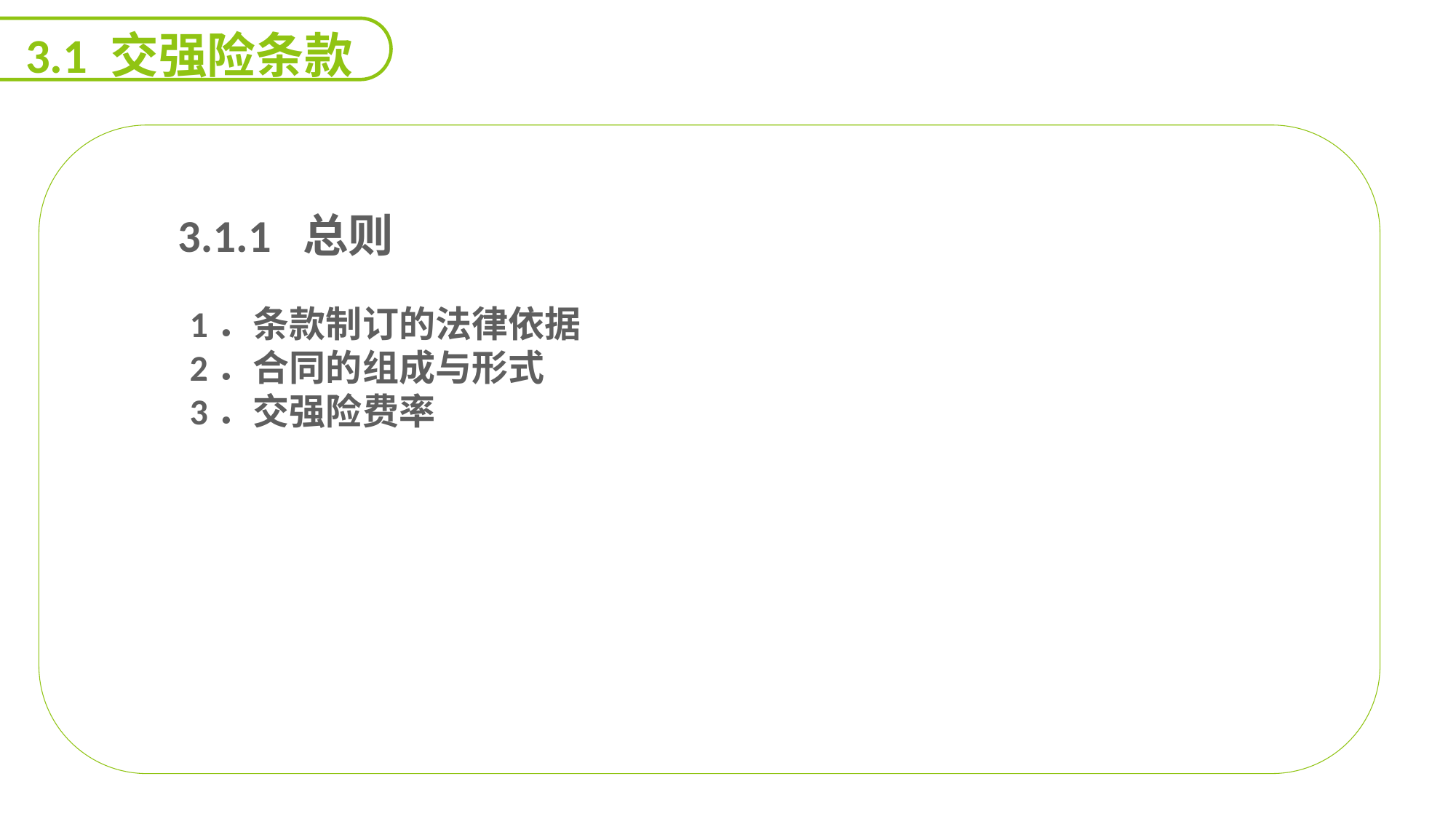

3.1 交强险条款

 3.1.1  总则

1．条款制订的法律依据
2．合同的组成与形式
3．交强险费率

能力
目标
延迟符